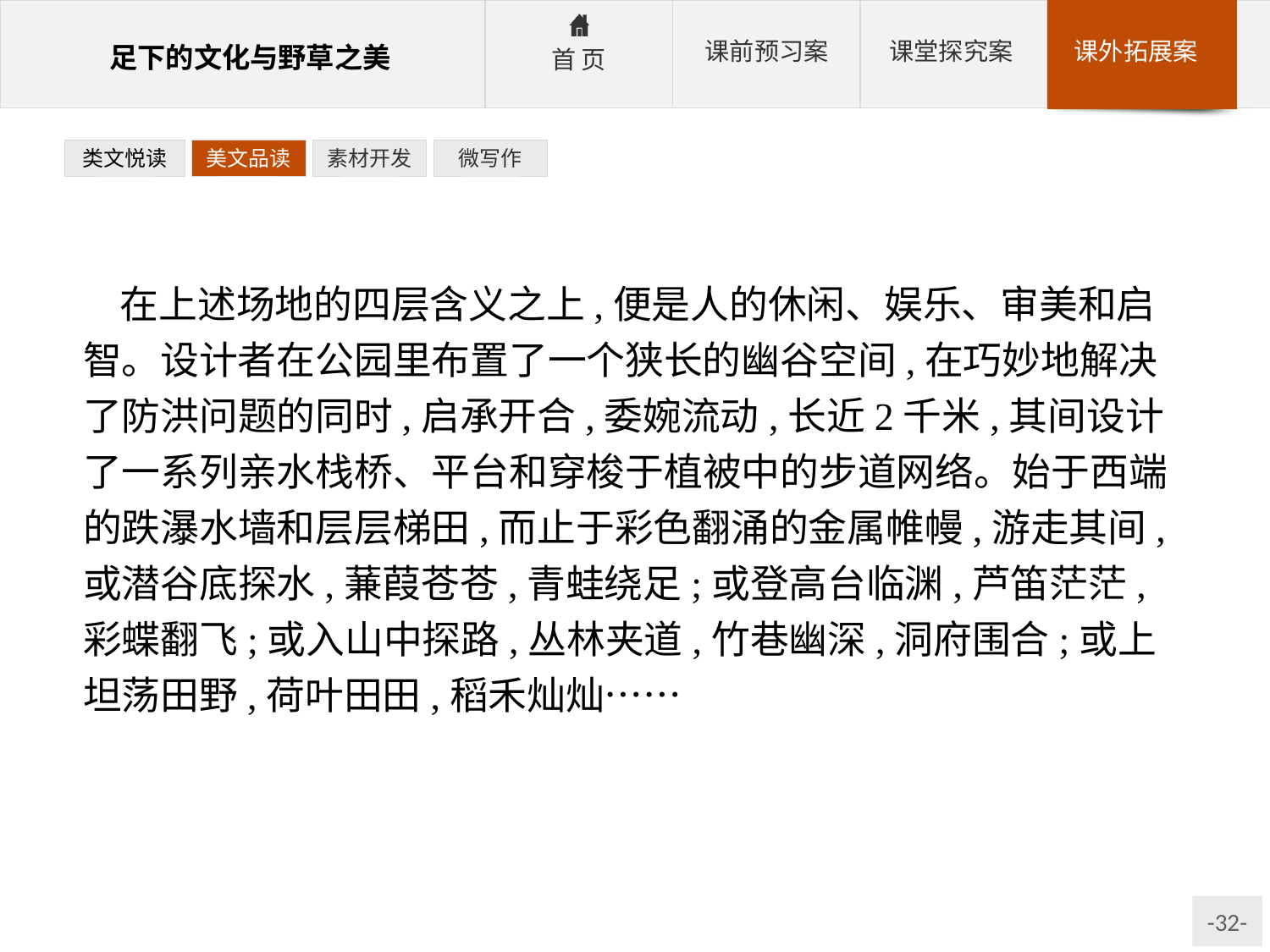

类文悦读
美文品读
素材开发
微写作
在上述场地的四层含义之上,便是人的休闲、娱乐、审美和启智。设计者在公园里布置了一个狭长的幽谷空间,在巧妙地解决了防洪问题的同时,启承开合,委婉流动,长近2千米,其间设计了一系列亲水栈桥、平台和穿梭于植被中的步道网络。始于西端的跌瀑水墙和层层梯田,而止于彩色翻涌的金属帷幔,游走其间,或潜谷底探水,蒹葭苍苍,青蛙绕足;或登高台临渊,芦笛茫茫,彩蝶翻飞;或入山中探路,丛林夹道,竹巷幽深,洞府围合;或上坦荡田野,荷叶田田,稻禾灿灿……